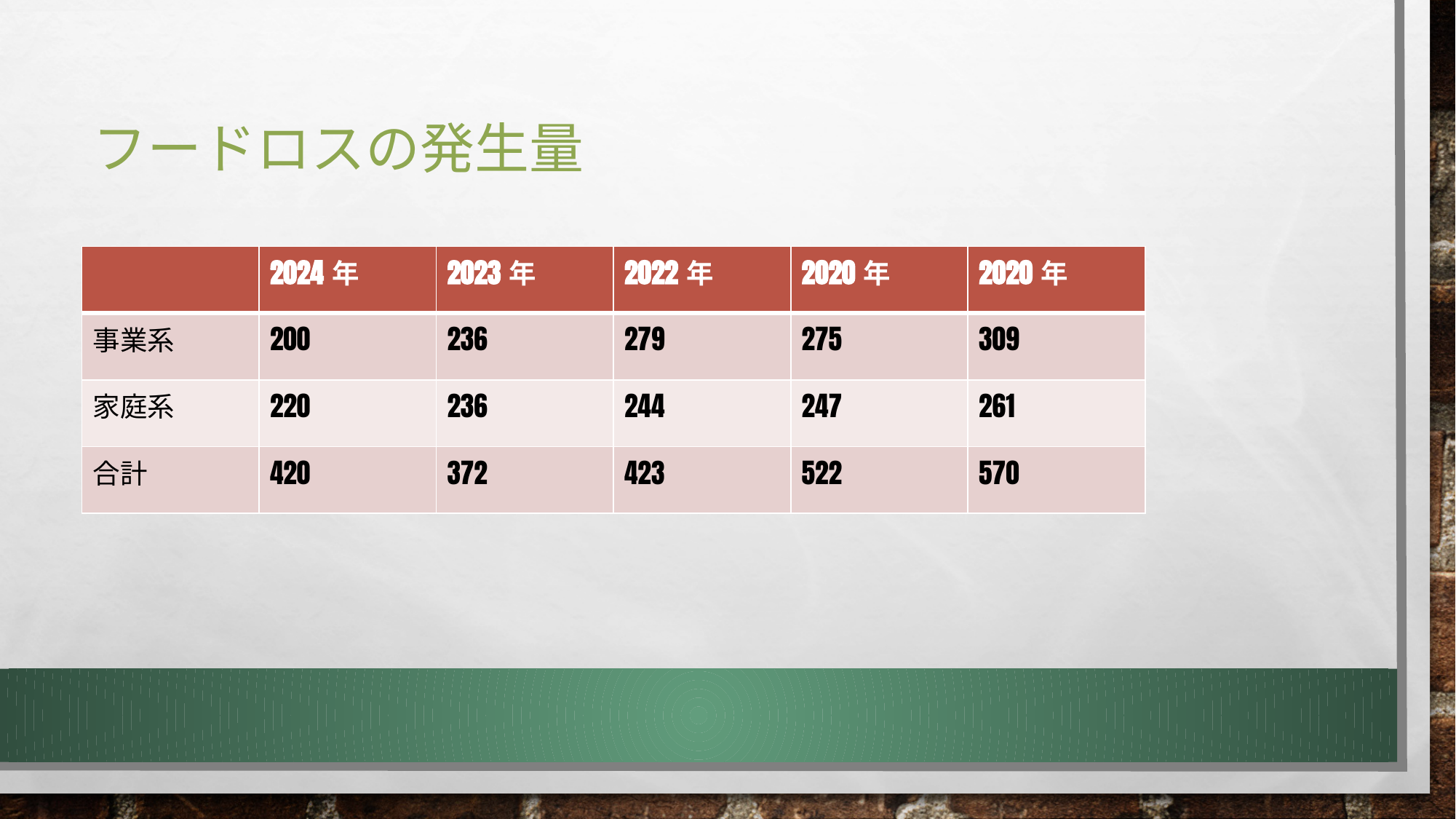

# フードロスの発生量
|  | 2024年 | 2023年 | 2022年 | 2020年 | 2020年 |
| --- | --- | --- | --- | --- | --- |
| 事業系 | 200 | 236 | 279 | 275 | 309 |
| 家庭系 | 220 | 236 | 244 | 247 | 261 |
| 合計 | 420 | 372 | 423 | 522 | 570 |